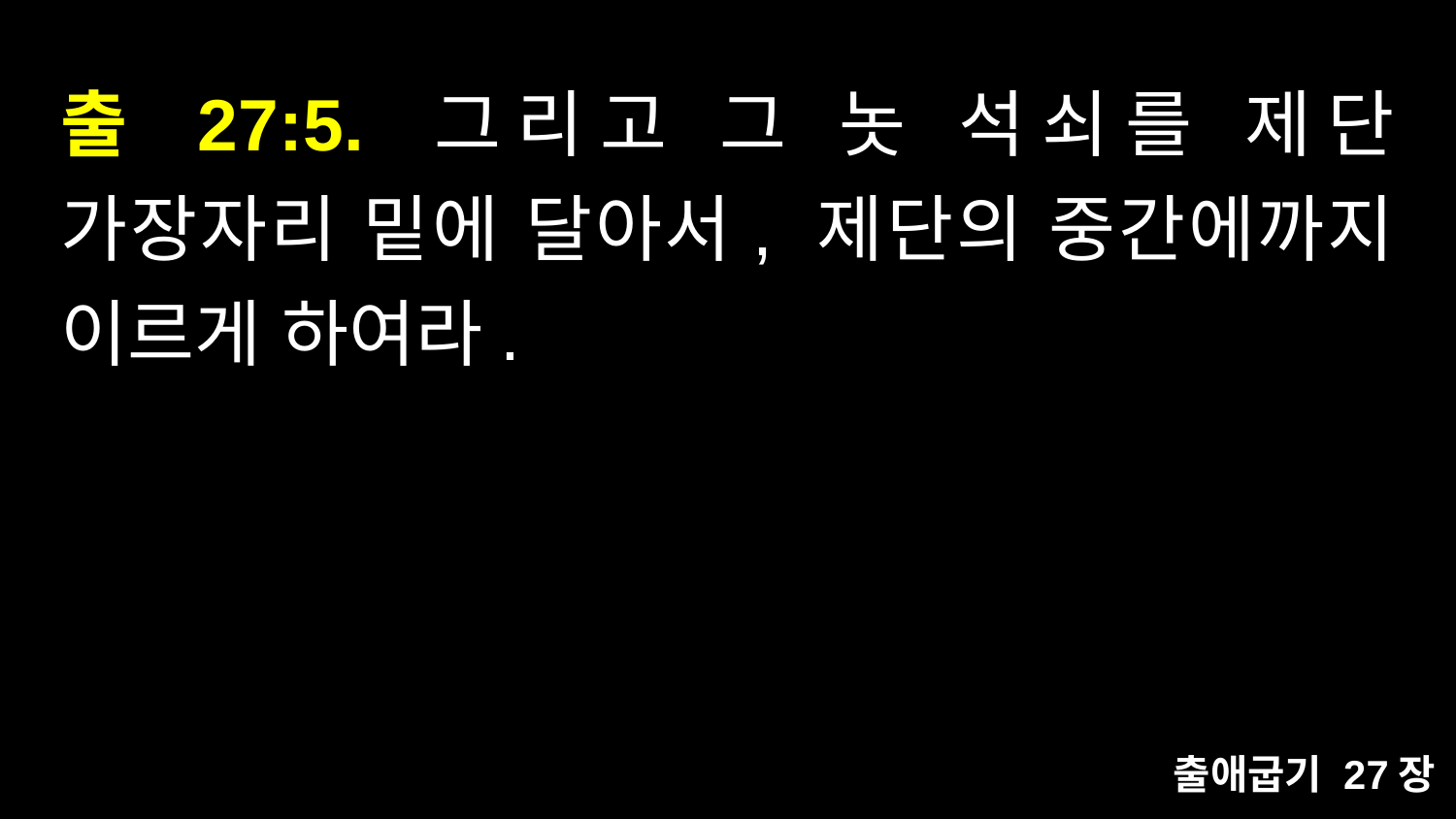

# 출 27:5. 그리고 그 놋 석쇠를 제단 가장자리 밑에 달아서, 제단의 중간에까지 이르게 하여라.
출애굽기 27장